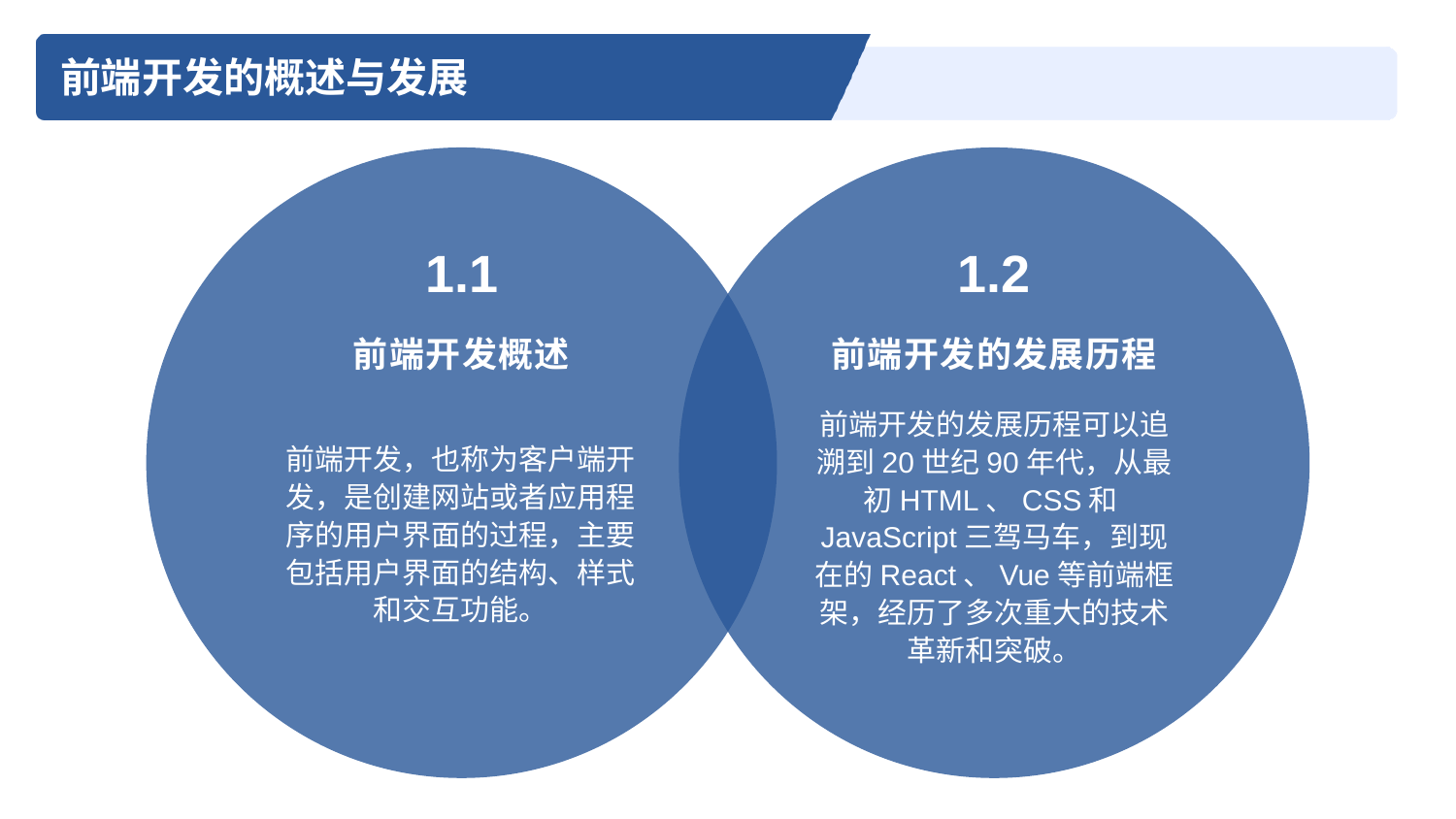

前端开发的概述与发展

1.1
1.2
前端开发概述
前端开发的发展历程
前端开发，也称为客户端开发，是创建网站或者应用程序的用户界面的过程，主要包括用户界面的结构、样式和交互功能。
前端开发的发展历程可以追溯到20世纪90年代，从最初HTML、CSS和JavaScript三驾马车，到现在的React、Vue等前端框架，经历了多次重大的技术革新和突破。